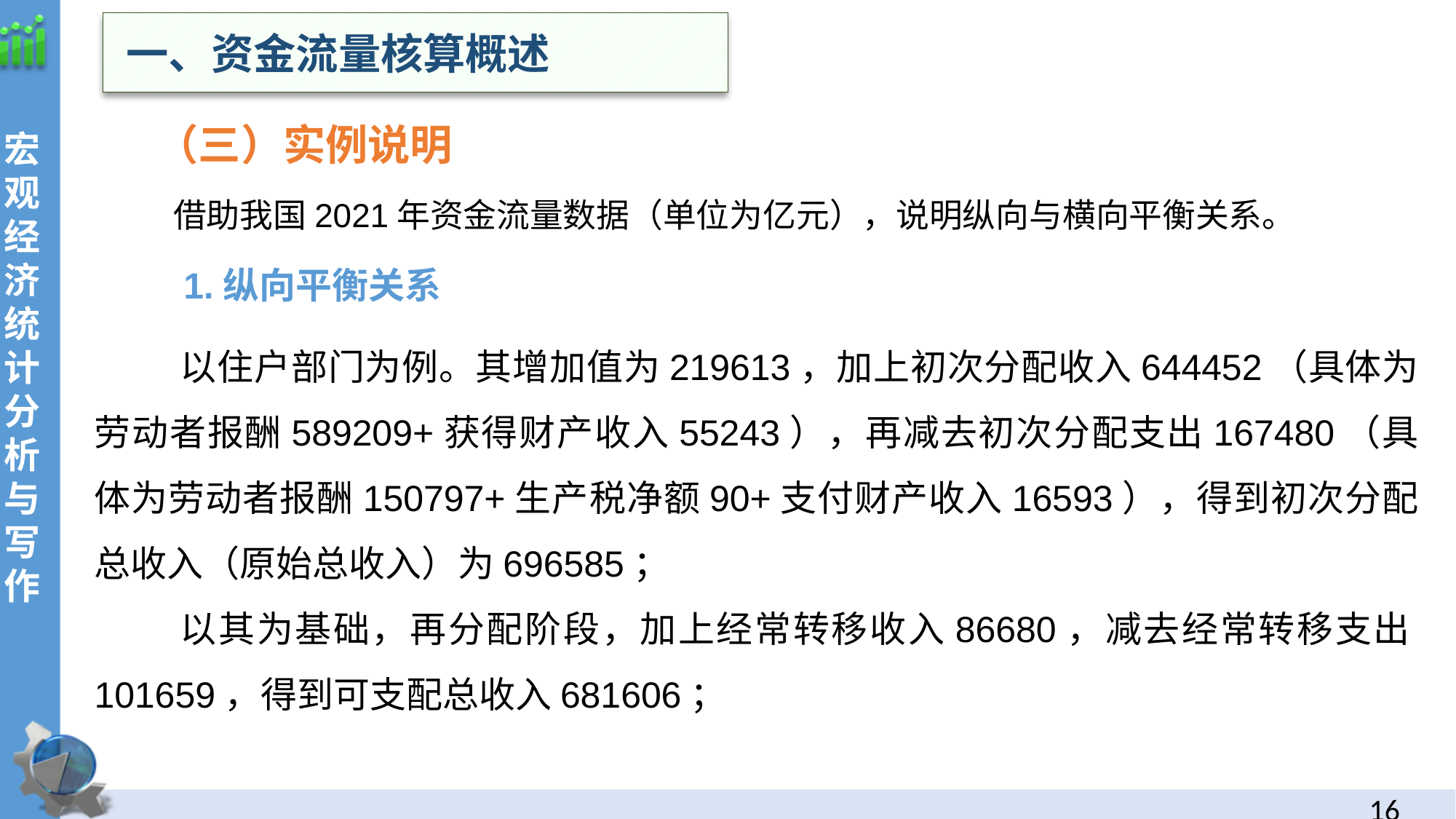

一、资金流量核算概述
（三）实例说明
借助我国2021年资金流量数据（单位为亿元），说明纵向与横向平衡关系。
 1.纵向平衡关系
以住户部门为例。其增加值为219613，加上初次分配收入644452（具体为劳动者报酬589209+获得财产收入55243），再减去初次分配支出167480（具体为劳动者报酬150797+生产税净额90+支付财产收入16593），得到初次分配总收入（原始总收入）为696585；
以其为基础，再分配阶段，加上经常转移收入86680，减去经常转移支出101659，得到可支配总收入681606；
16